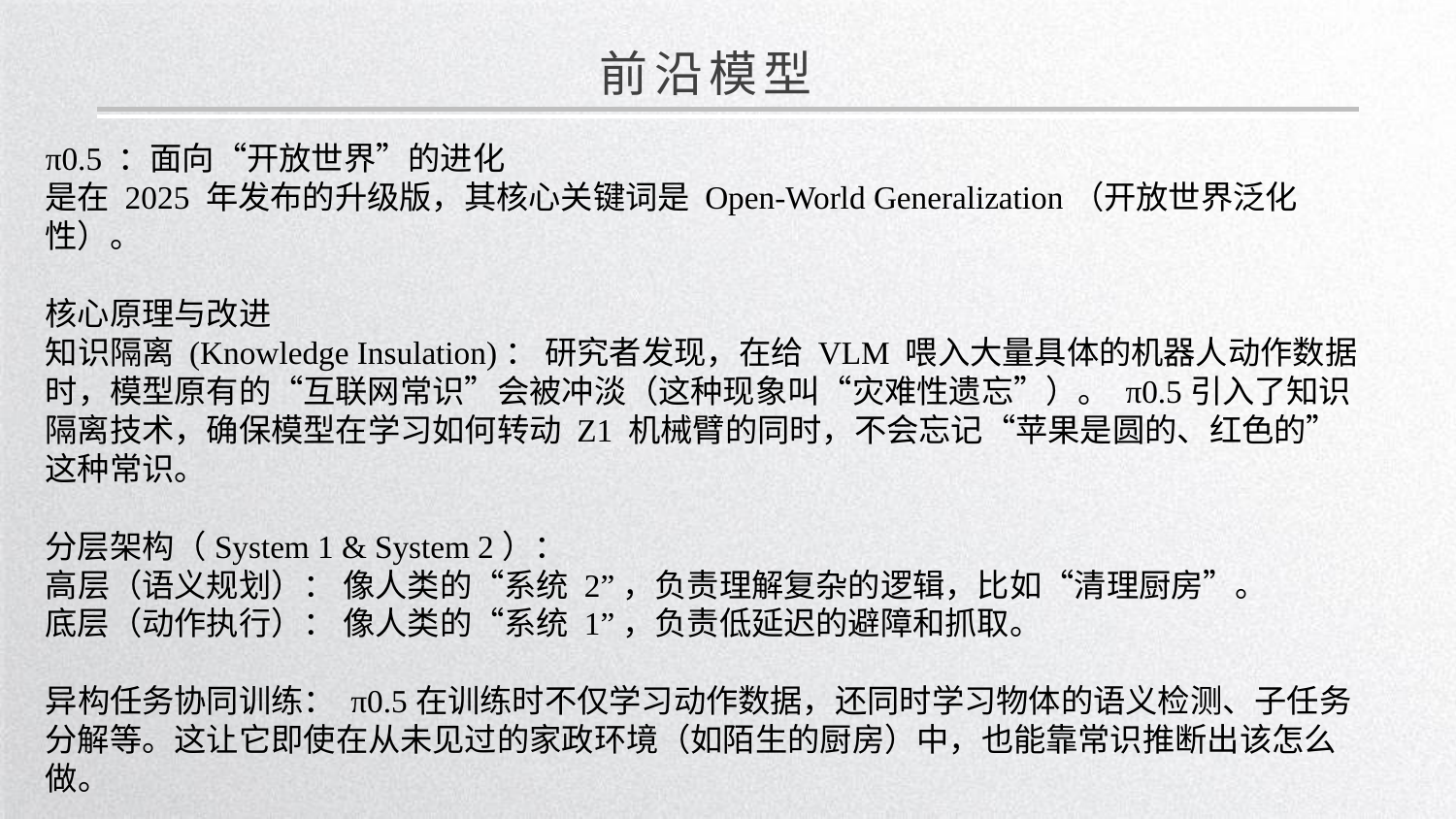

前沿模型

π0.5 ：面向“开放世界”的进化
是在 2025 年发布的升级版，其核心关键词是 Open-World Generalization（开放世界泛化性）。

核心原理与改进
知识隔离 (Knowledge Insulation)： 研究者发现，在给 VLM 喂入大量具体的机器人动作数据时，模型原有的“互联网常识”会被冲淡（这种现象叫“灾难性遗忘”）。 π0.5引入了知识隔离技术，确保模型在学习如何转动 Z1 机械臂的同时，不会忘记“苹果是圆的、红色的”这种常识。

分层架构（System 1 & System 2）：
高层（语义规划）： 像人类的“系统 2”，负责理解复杂的逻辑，比如“清理厨房”。
底层（动作执行）： 像人类的“系统 1”，负责低延迟的避障和抓取。

异构任务协同训练： π0.5在训练时不仅学习动作数据，还同时学习物体的语义检测、子任务分解等。这让它即使在从未见过的家政环境（如陌生的厨房）中，也能靠常识推断出该怎么做。